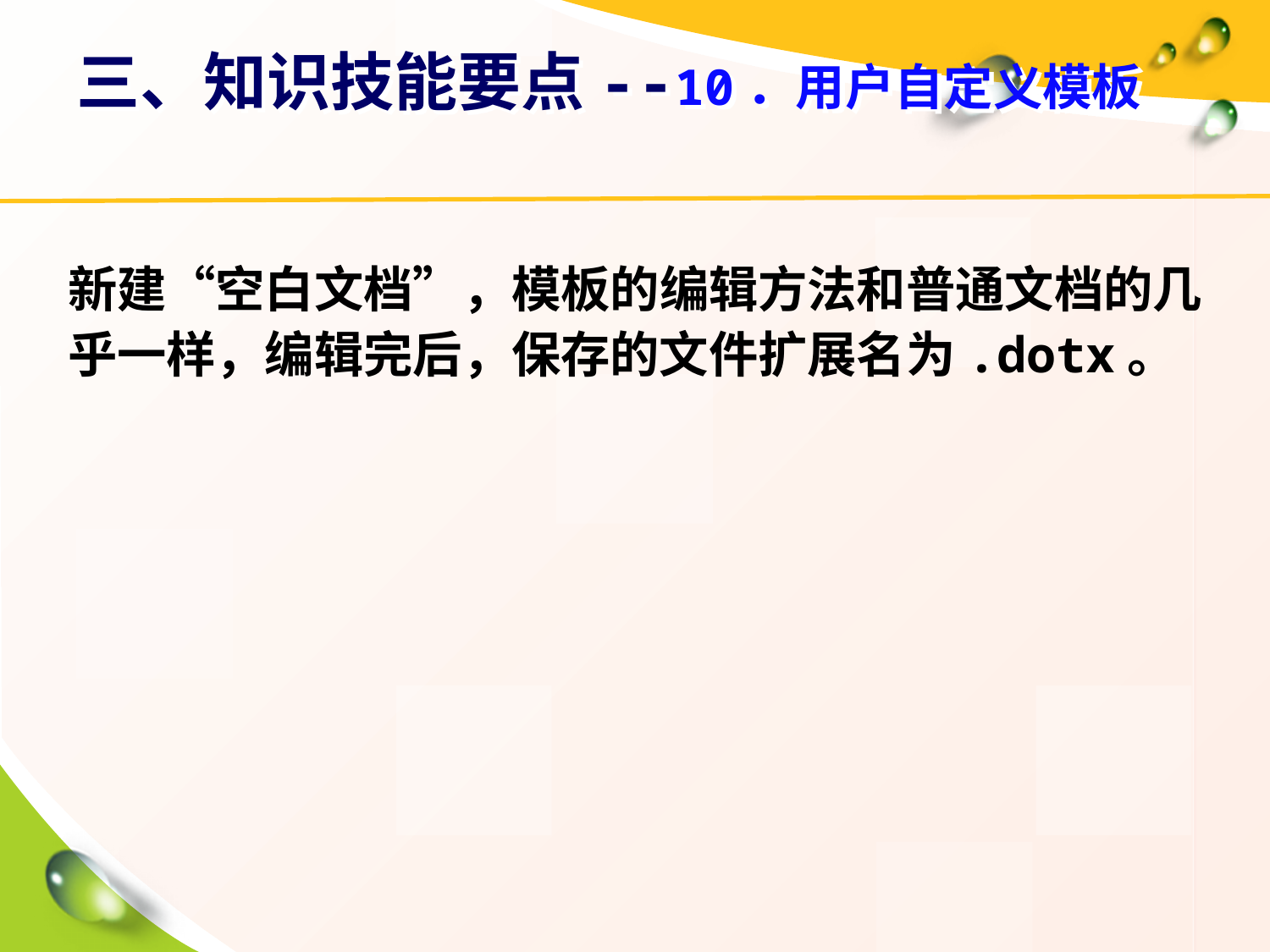

# 三、知识技能要点--10．用户自定义模板
新建“空白文档”，模板的编辑方法和普通文档的几乎一样，编辑完后，保存的文件扩展名为.dotx。